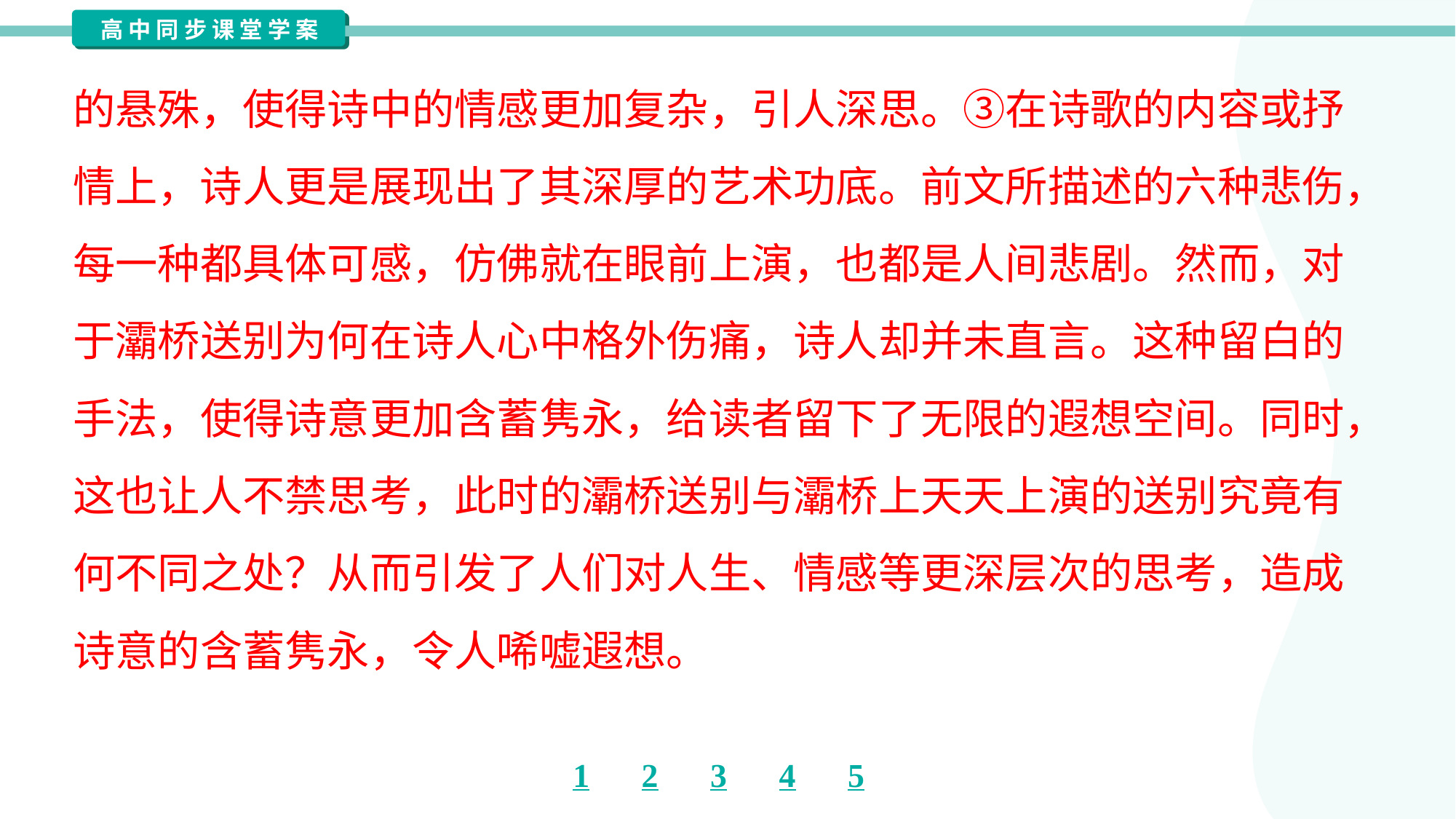

的悬殊，使得诗中的情感更加复杂，引人深思。③在诗歌的内容或抒
情上，诗人更是展现出了其深厚的艺术功底。前文所描述的六种悲伤，
每一种都具体可感，仿佛就在眼前上演，也都是人间悲剧。然而，对
于灞桥送别为何在诗人心中格外伤痛，诗人却并未直言。这种留白的
手法，使得诗意更加含蓄隽永，给读者留下了无限的遐想空间。同时，
这也让人不禁思考，此时的灞桥送别与灞桥上天天上演的送别究竟有
何不同之处？从而引发了人们对人生、情感等更深层次的思考，造成
诗意的含蓄隽永，令人唏嘘遐想。